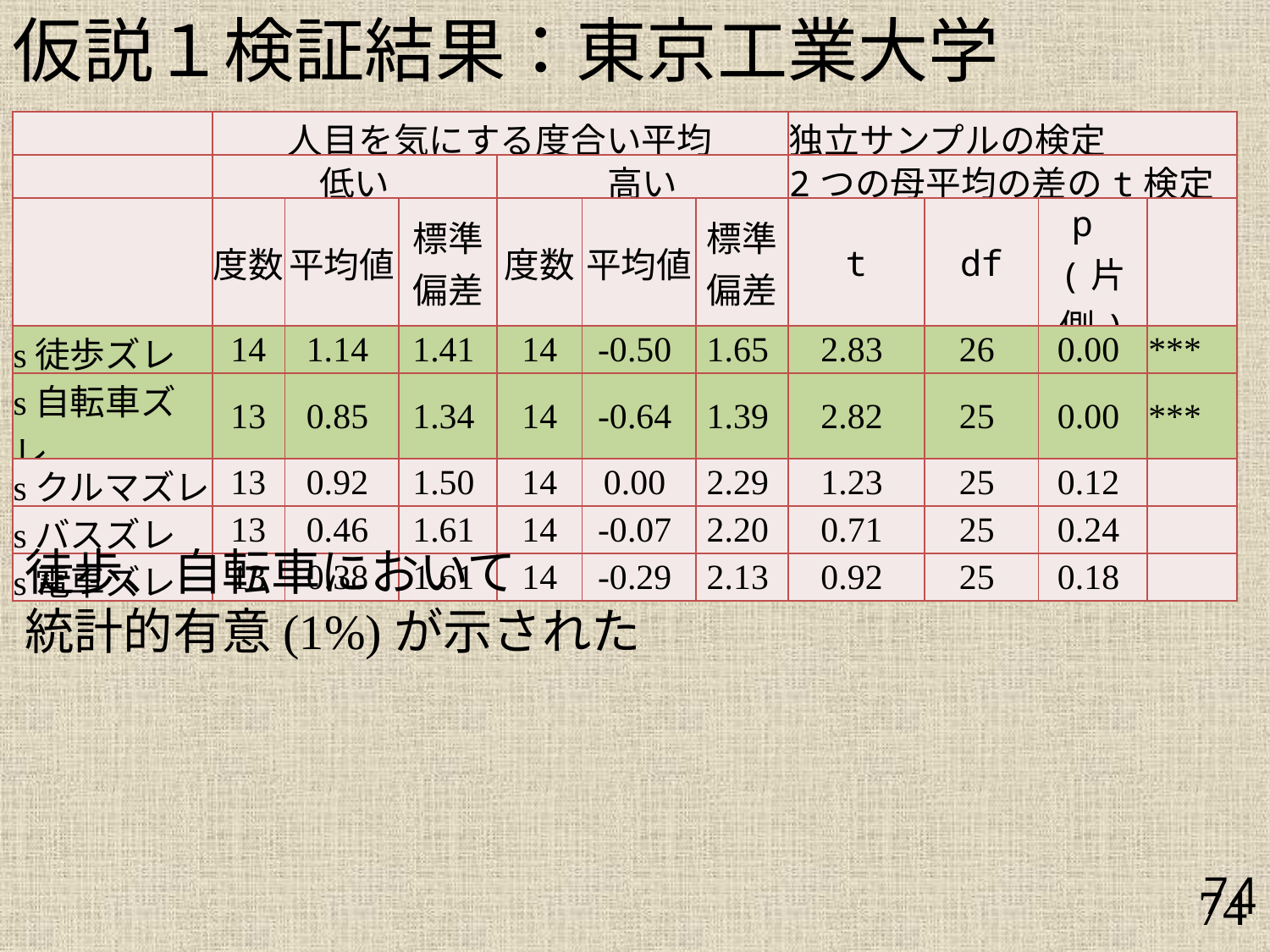

仮説１検証結果：東京工業大学
|  | 人目を気にする度合い平均 |  |  |  |  |  | 独立サンプルの検定 |  |  |  |
| --- | --- | --- | --- | --- | --- | --- | --- | --- | --- | --- |
|  | 低い |  |  | 高い |  |  | 2つの母平均の差のt検定 |  |  |  |
|  | 度数 | 平均値 | 標準 偏差 | 度数 | 平均値 | 標準 偏差 | t | df | p (片側) |  |
| s徒歩ズレ | 14 | 1.14 | 1.41 | 14 | -0.50 | 1.65 | 2.83 | 26 | 0.00 | \*\*\* |
| s自転車ズレ | 13 | 0.85 | 1.34 | 14 | -0.64 | 1.39 | 2.82 | 25 | 0.00 | \*\*\* |
| sクルマズレ | 13 | 0.92 | 1.50 | 14 | 0.00 | 2.29 | 1.23 | 25 | 0.12 |  |
| sバスズレ | 13 | 0.46 | 1.61 | 14 | -0.07 | 2.20 | 0.71 | 25 | 0.24 |  |
| s電車ズレ | 13 | 0.38 | 1.61 | 14 | -0.29 | 2.13 | 0.92 | 25 | 0.18 |  |
徒歩、自転車において
統計的有意(1%)が示された
74
74